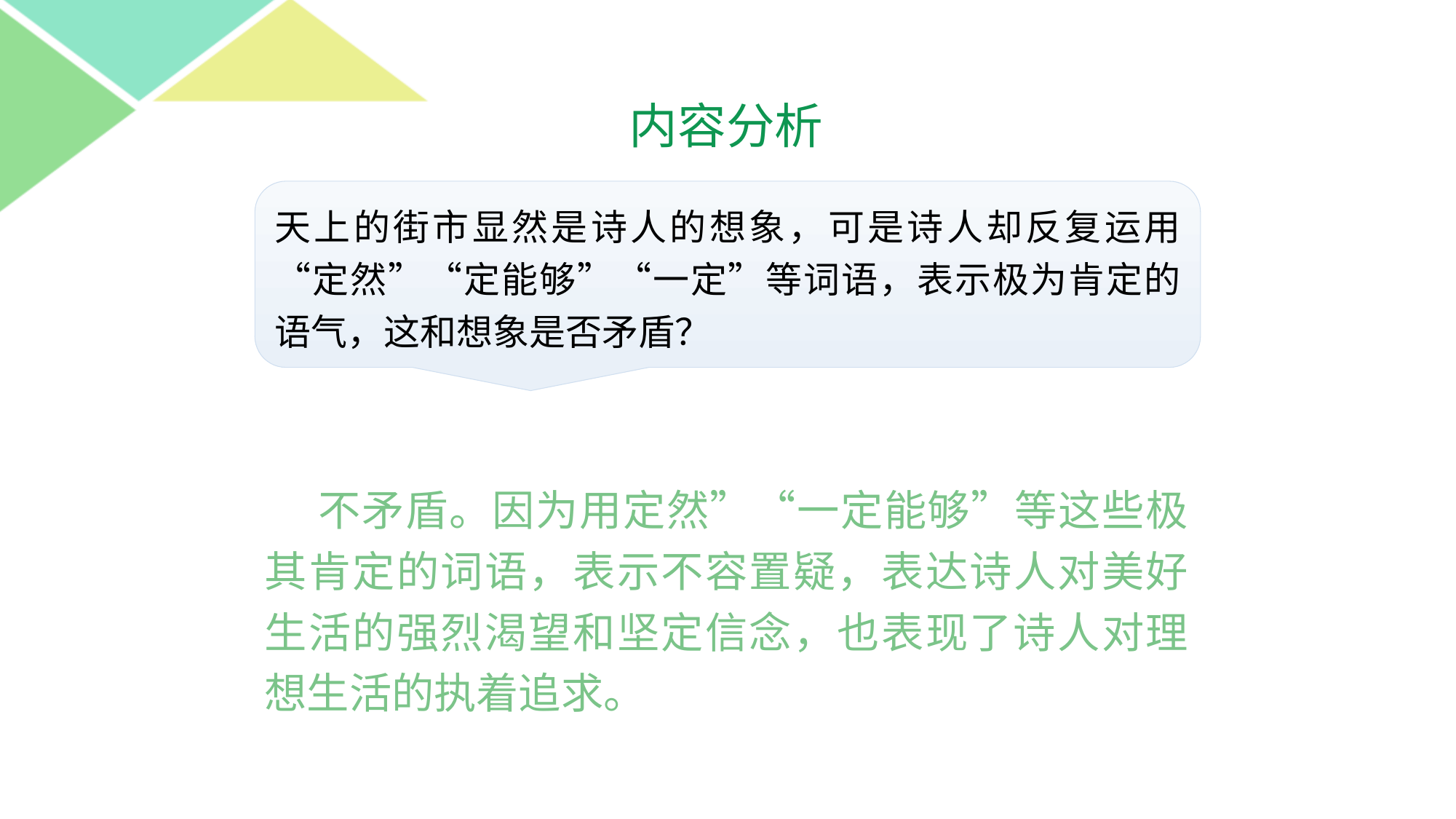

内容分析
天上的街市显然是诗人的想象，可是诗人却反复运用“定然”“定能够”“一定”等词语，表示极为肯定的语气，这和想象是否矛盾？

    不矛盾。因为用定然”“一定能够”等这些极其肯定的词语，表示不容置疑，表达诗人对美好生活的强烈渴望和坚定信念，也表现了诗人对理想生活的执着追求。